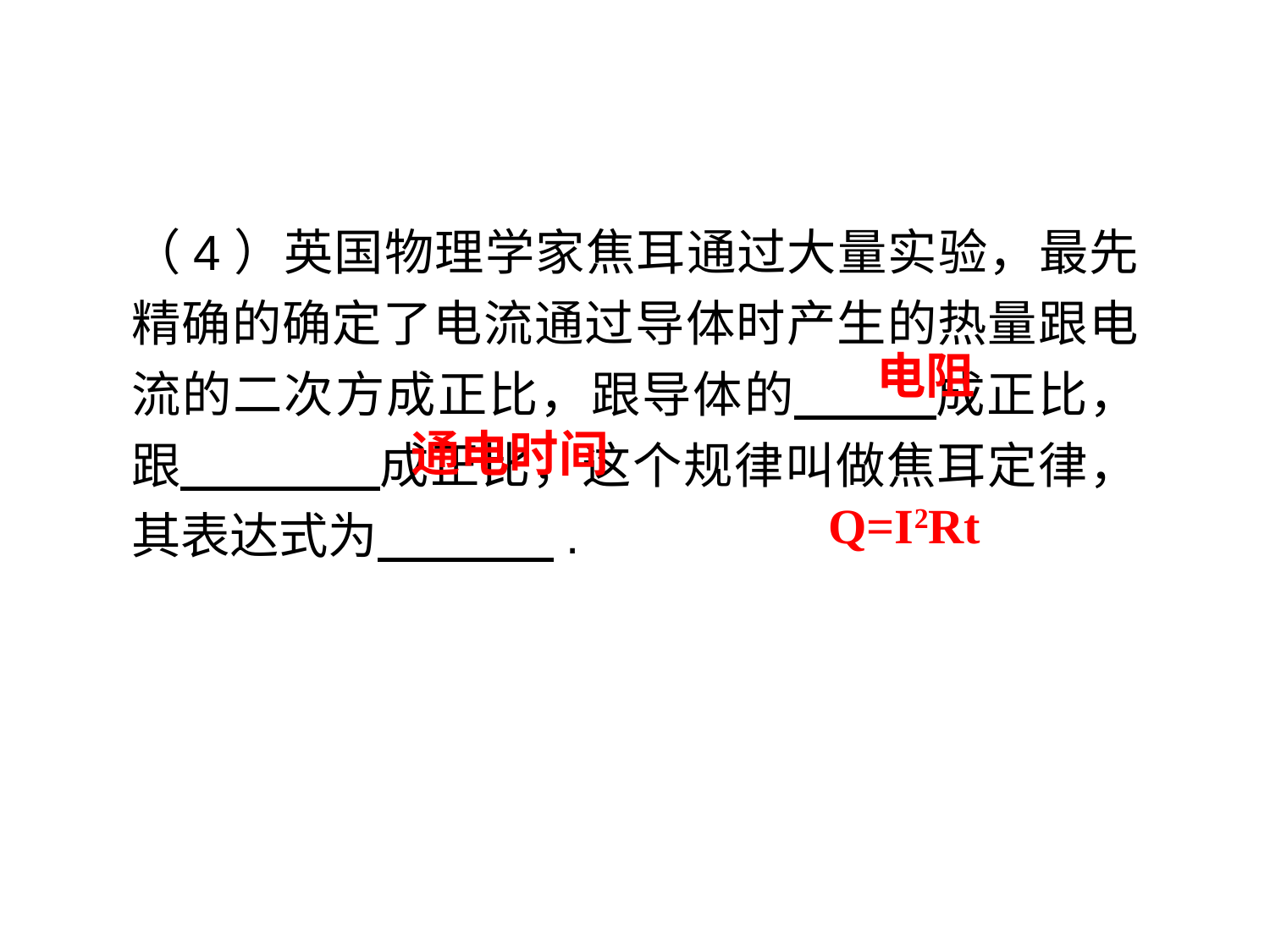

（4）英国物理学家焦耳通过大量实验，最先精确的确定了电流通过导体时产生的热量跟电流的二次方成正比，跟导体的           成正比，跟                成正比，这个规律叫做焦耳定律，其表达式为                .
电阻
通电时间
Q=I2Rt